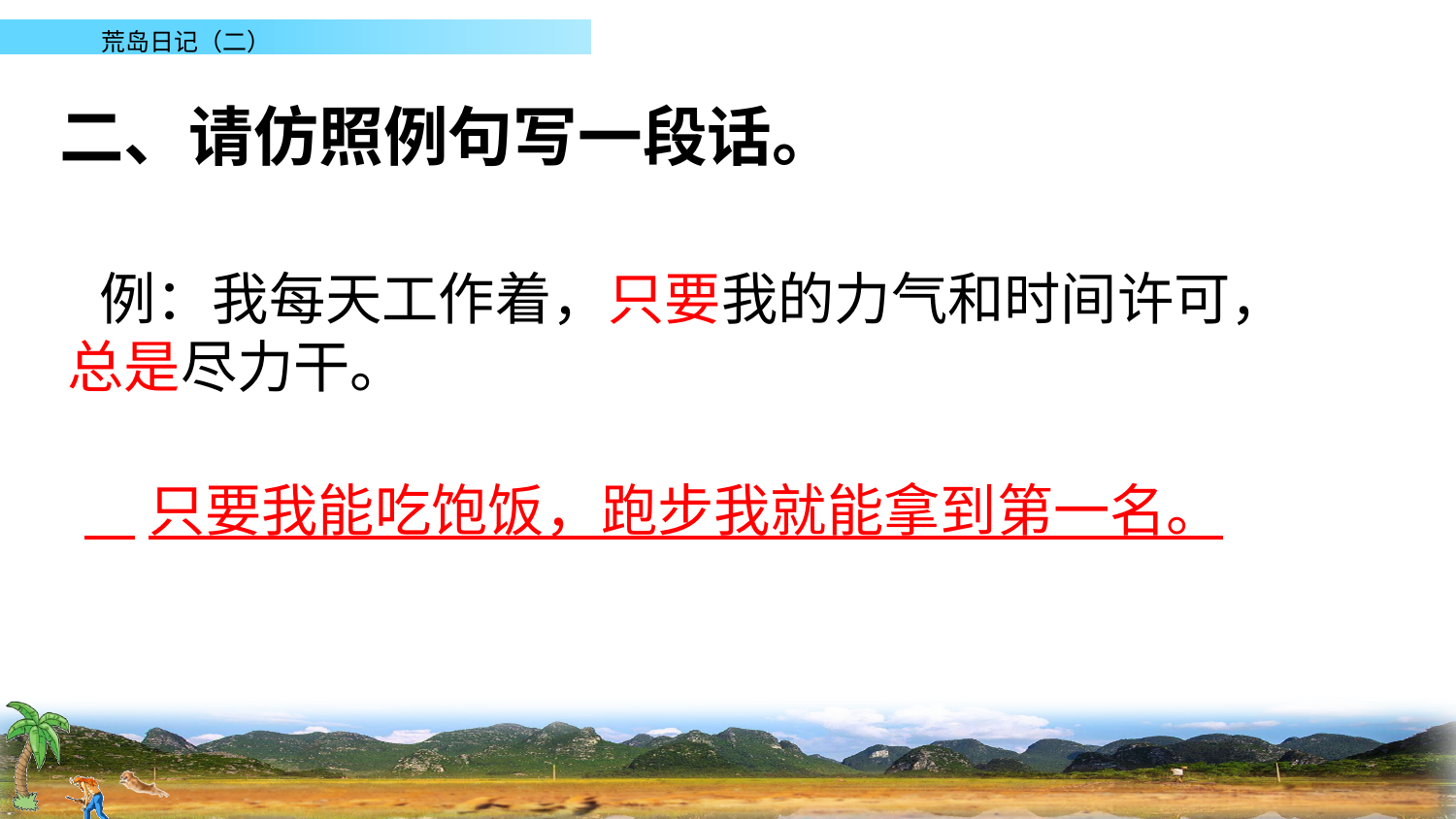

二、请仿照例句写一段话。
例：我每天工作着，只要我的力气和时间许可，总是尽力干。
    只要我能吃饱饭，跑步我就能拿到第一名。